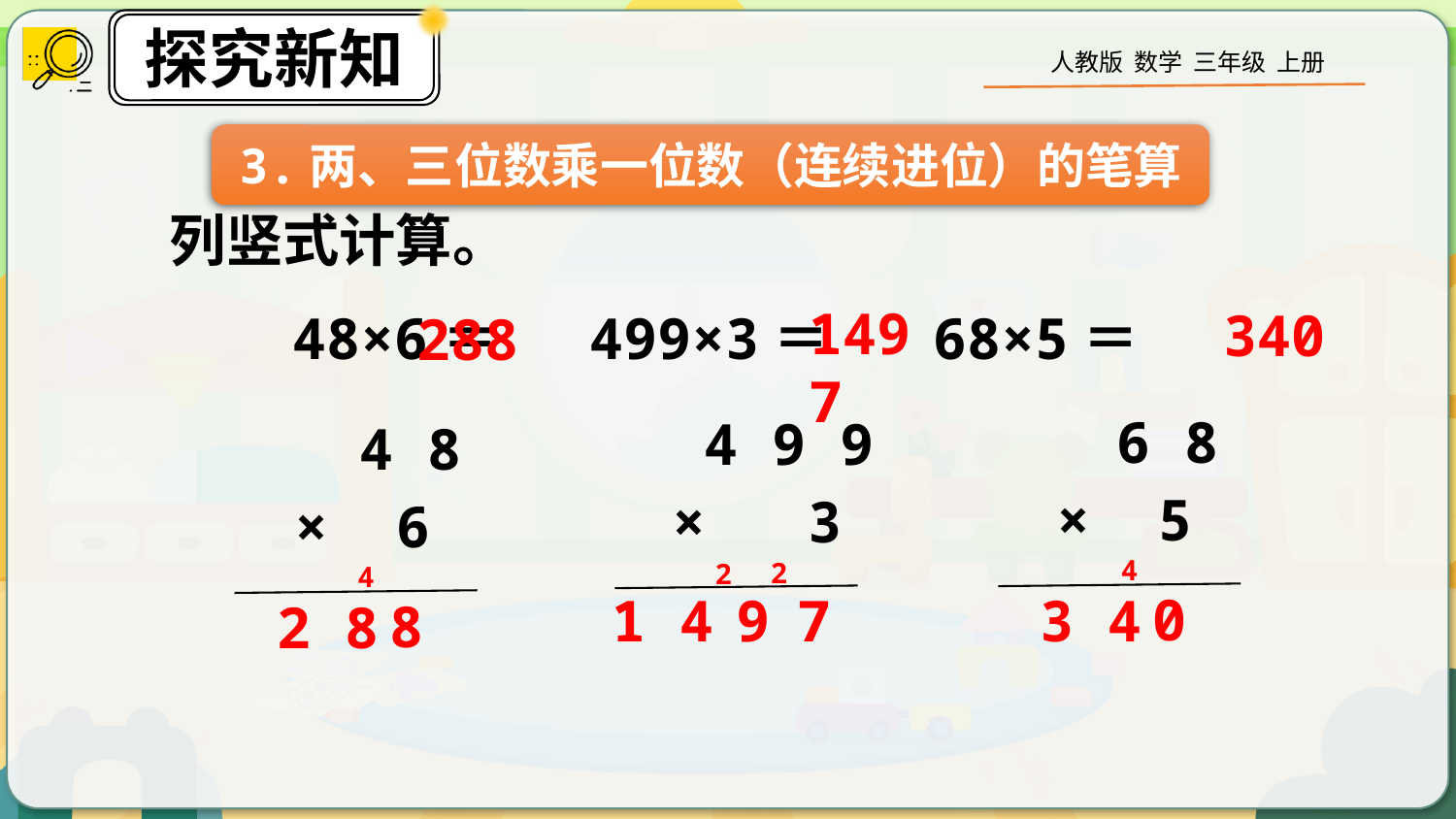

3.两、三位数乘一位数（连续进位）的笔算
列竖式计算。
1497
340
48×6＝      499×3＝       68×5＝
288
    6 8
    4 9 9
    4 8
    ×  5
    ×   3
    ×  6
4
2
2
4
0
3 4
1 4
9
7
8
2 8